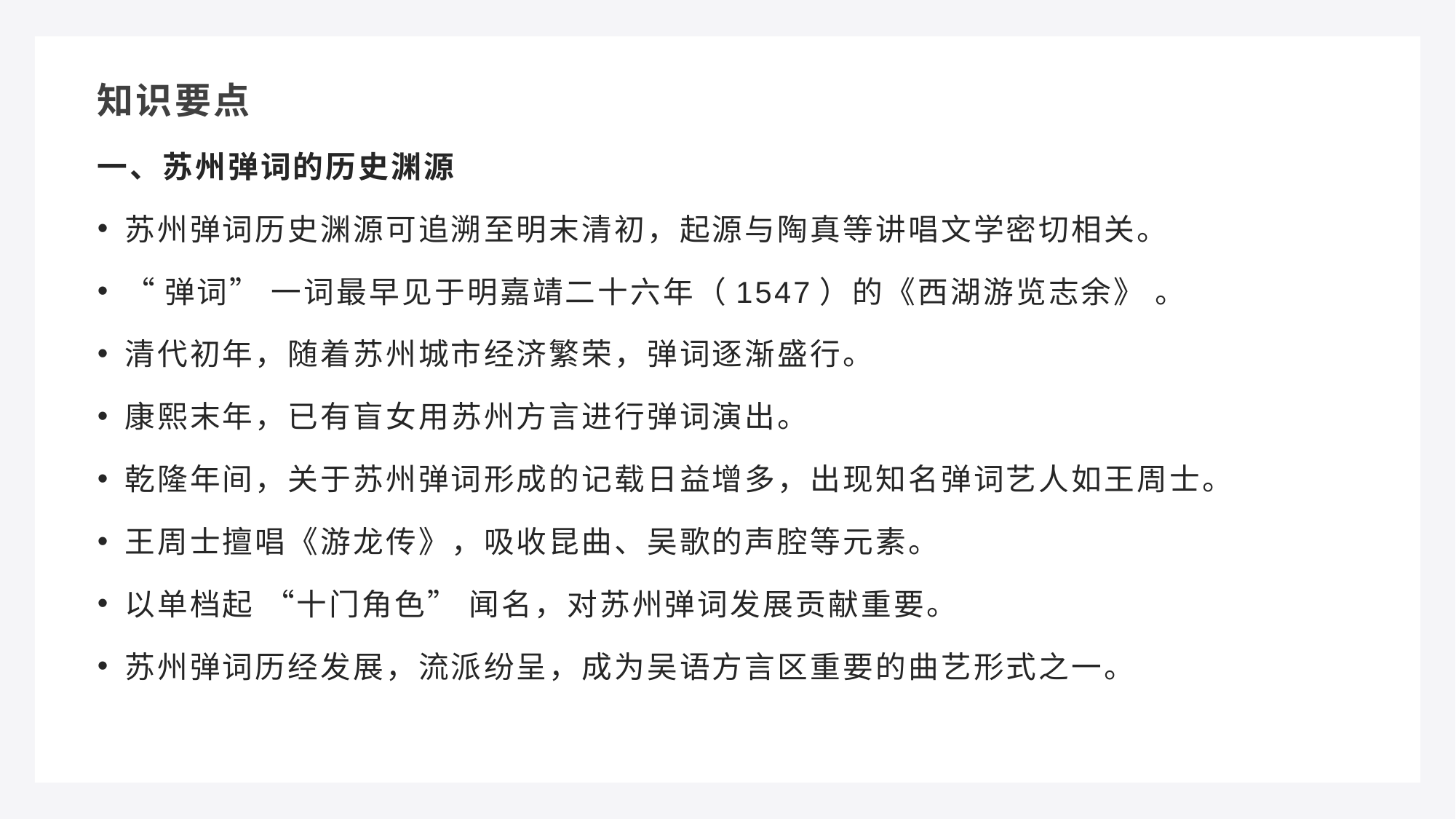

知识要点
一、苏州弹词的历史渊源
苏州弹词历史渊源可追溯至明末清初，起源与陶真等讲唱文学密切相关。
“弹词” 一词最早见于明嘉靖二十六年（1547）的《西湖游览志余》 。
清代初年，随着苏州城市经济繁荣，弹词逐渐盛行。
康熙末年，已有盲女用苏州方言进行弹词演出。
乾隆年间，关于苏州弹词形成的记载日益增多，出现知名弹词艺人如王周士。
王周士擅唱《游龙传》，吸收昆曲、吴歌的声腔等元素。
以单档起 “十门角色” 闻名，对苏州弹词发展贡献重要。
苏州弹词历经发展，流派纷呈，成为吴语方言区重要的曲艺形式之一。